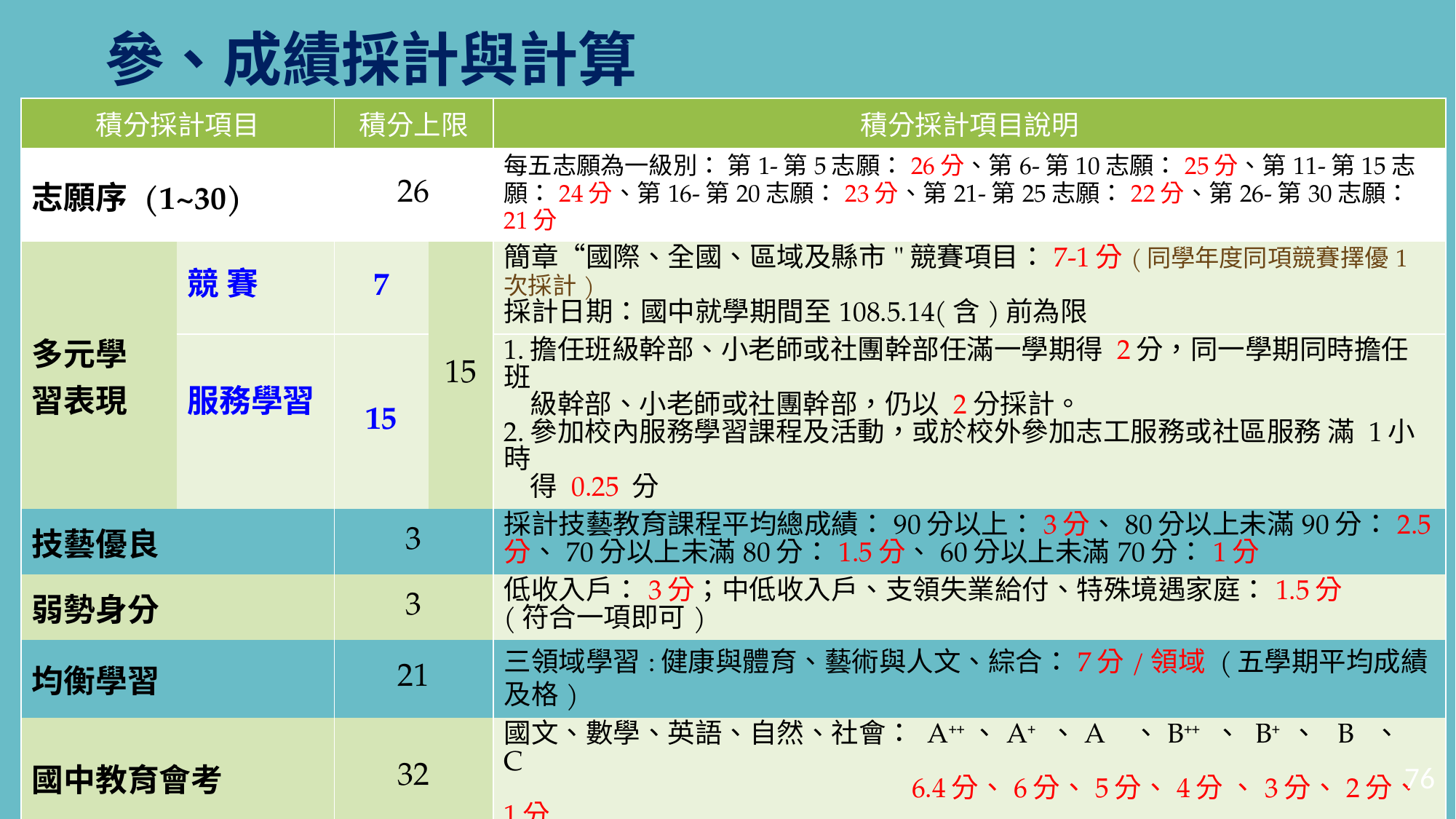

參、成績採計與計算
| 積分採計項目 |  | 積分上限 |  | 積分採計項目說明 |
| --- | --- | --- | --- | --- |
| 志願序 (1~30) |  | 26 |  | 每五志願為一級別： 第1-第5志願：26分、第6-第10志願：25分、第11-第15志願：24分、第16-第20志願：23分、第21-第25志願：22分、第26-第30志願：21分 |
| 多元學 習表現 | 競 賽 | 7 | 15 | 簡章“國際、全國、區域及縣市"競賽項目：7-1分(同學年度同項競賽擇優1次採計) 採計日期：國中就學期間至108.5.14(含)前為限 |
|  | 服務學習 | 15 |  | 1.擔任班級幹部、小老師或社團幹部任滿一學期得 2分，同一學期同時擔任班 級幹部、小老師或社團幹部，仍以 2分採計。 2.參加校內服務學習課程及活動，或於校外參加志工服務或社區服務 滿 1小時 得 0.25 分 |
| 技藝優良 |  | 3 |  | 採計技藝教育課程平均總成績：90分以上：3分、80分以上未滿90分：2.5分、70分以上未滿80分：1.5分、60分以上未滿70分：1分 |
| 弱勢身分 |  | 3 |  | 低收入戶：3分；中低收入戶、支領失業給付、特殊境遇家庭：1.5分 (符合一項即可) |
| 均衡學習 |  | 21 |  | 三領域學習:健康與體育、藝術與人文、綜合：7分/領域 (五學期平均成績及格) |
| 國中教育會考 |  | 32 |  | 國文、數學、英語、自然、社會： A++ 、A+ 、A 、B++ 、 B+ 、 B 、 C 6.4分、6分、5分、4分 、3分、2分、1分 |
| 寫作測驗 |  | 1 |  | 寫作測驗分六級分：6級分、 5級分、 4級分、 3級分、 2級分、 1級分 1分 、 0.8分 、 0.6分 、 0.4分 、 0.2分 、 0.1分 |
| 總積分【上限】 |  | 101 |  | 會考科目違規每扣1點，則扣該科積分0.15分， 至該科積分零分為止。 |
76